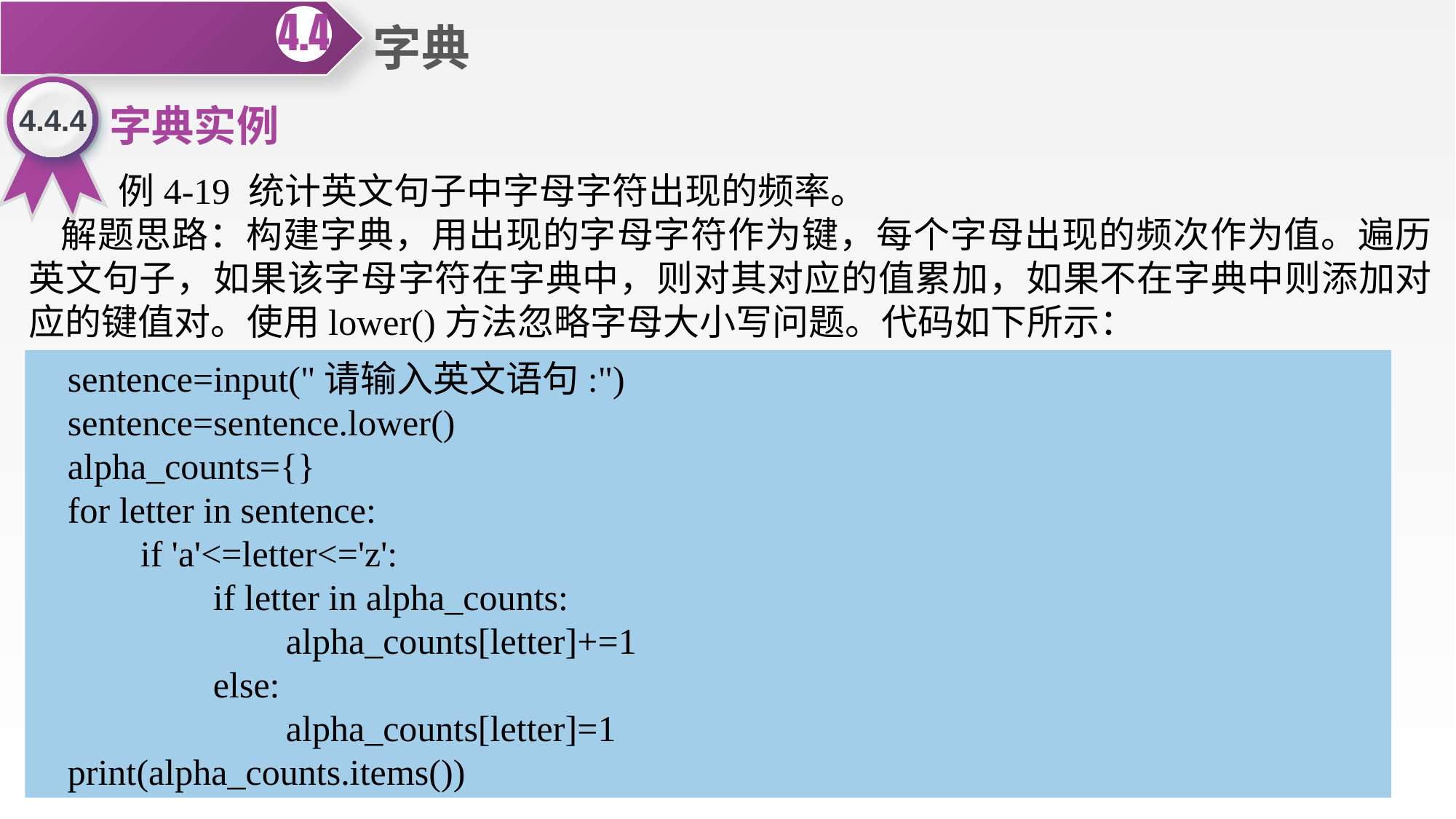

字典

4.4

4.4.4
字典实例
      例4-19 统计英文句子中字母字符出现的频率。
解题思路：构建字典，用出现的字母字符作为键，每个字母出现的频次作为值。遍历英文句子，如果该字母字符在字典中，则对其对应的值累加，如果不在字典中则添加对应的键值对。使用lower()方法忽略字母大小写问题。代码如下所示：
sentence=input("请输入英文语句:")
sentence=sentence.lower()
alpha_counts={}
for letter in sentence:
        if 'a'<=letter<='z':
                if letter in alpha_counts:
                        alpha_counts[letter]+=1
                else:
                        alpha_counts[letter]=1
print(alpha_counts.items())